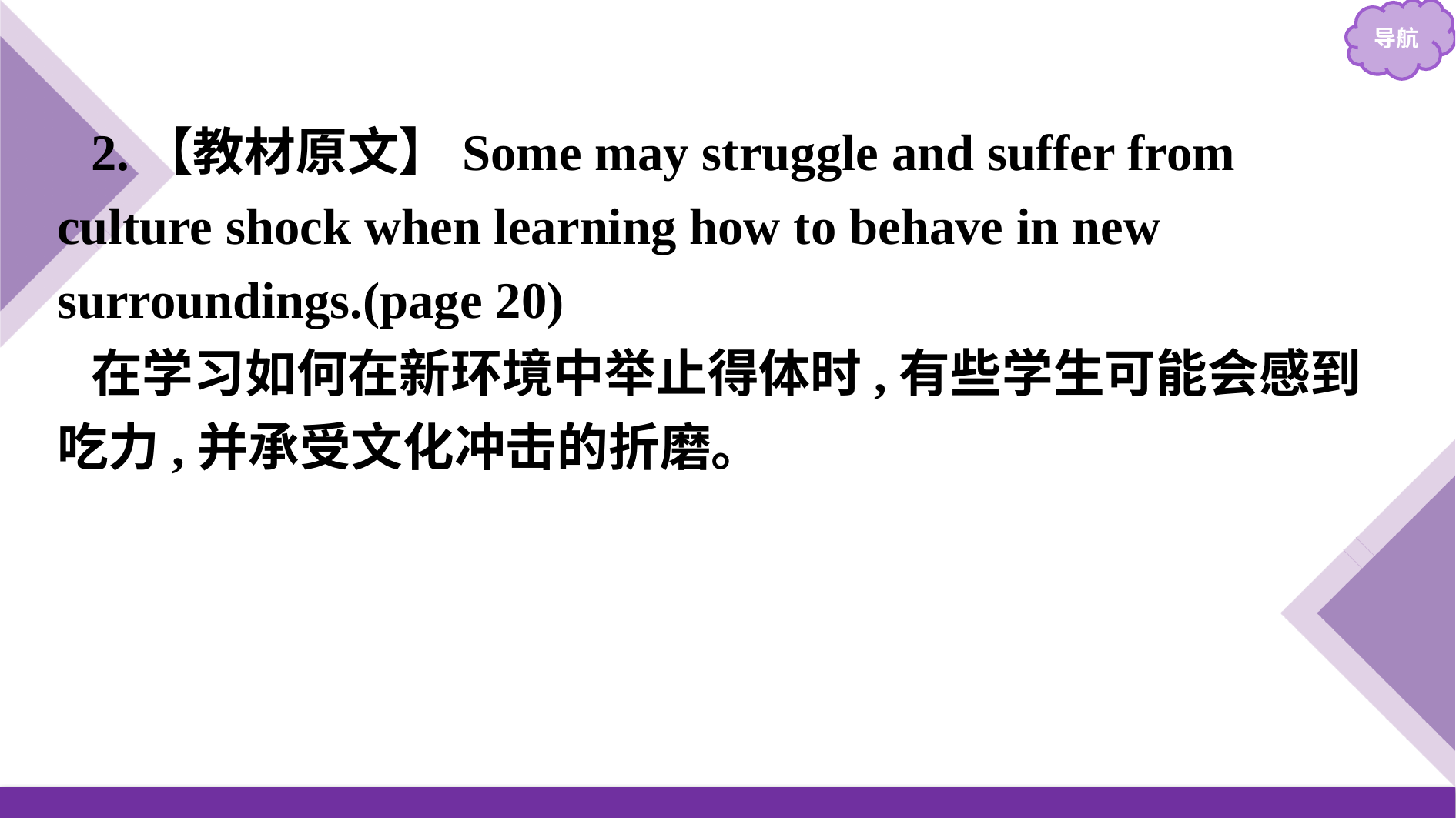

2.【教材原文】Some may struggle and suffer from culture shock when learning how to behave in new surroundings.(page 20)
在学习如何在新环境中举止得体时,有些学生可能会感到吃力,并承受文化冲击的折磨。